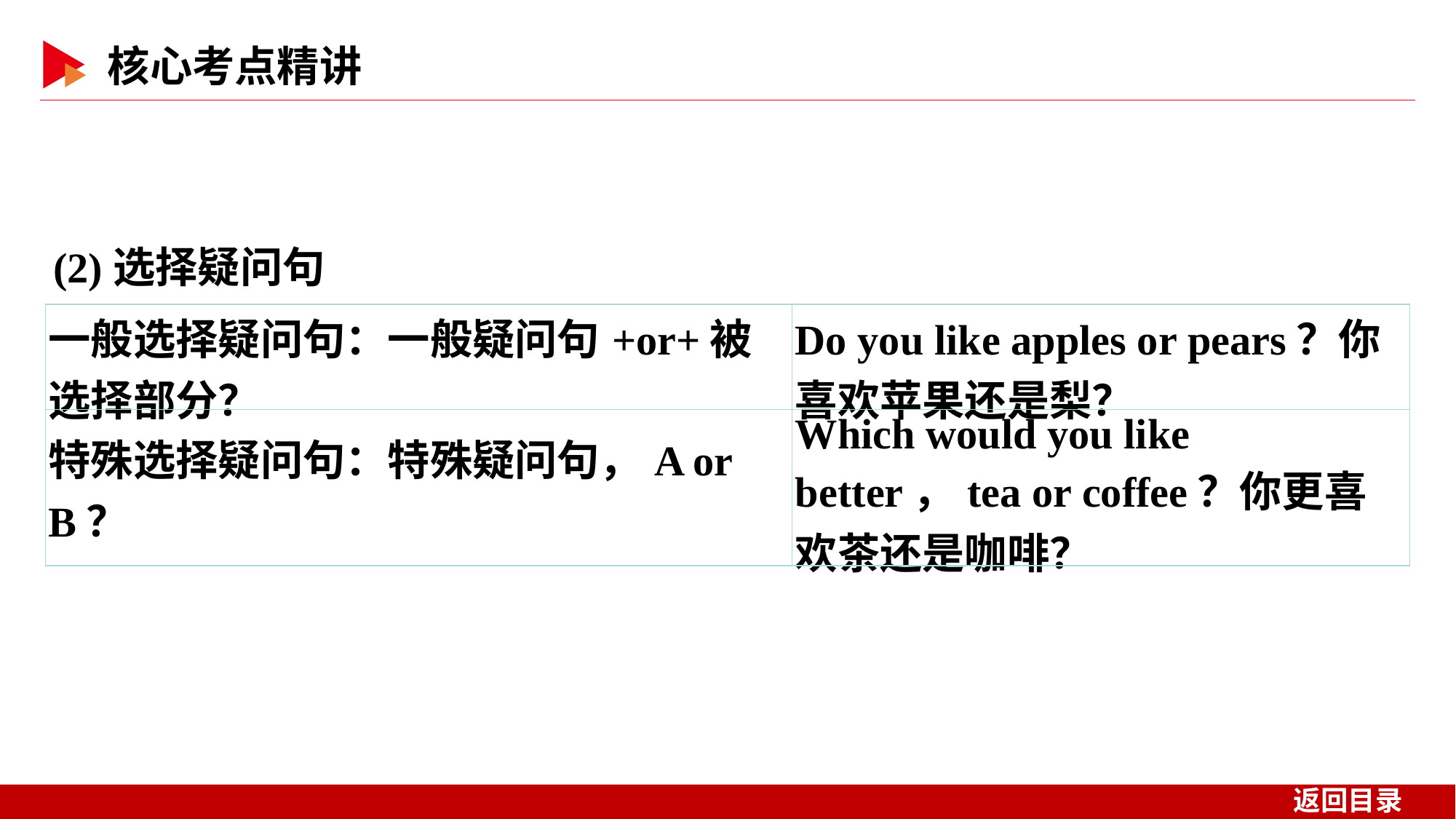

(2)选择疑问句
| 一般选择疑问句：一般疑问句+or+被选择部分？ | Do you like apples or pears？你喜欢苹果还是梨？ |
| --- | --- |
| 特殊选择疑问句：特殊疑问句，A or B？ | Which would you like better，tea or coffee？你更喜欢茶还是咖啡？ |